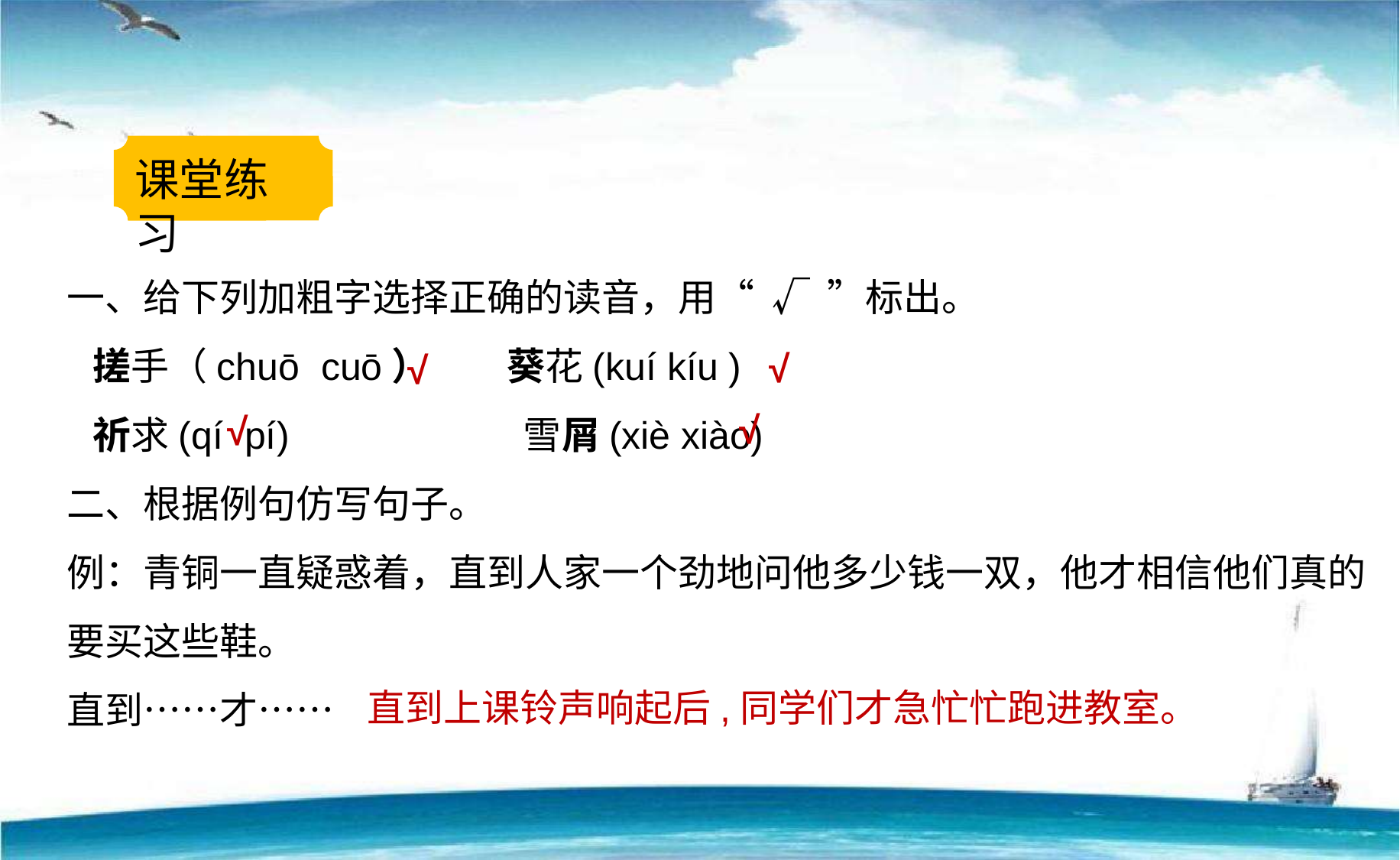

课堂练习
一、给下列加粗字选择正确的读音，用“  √  ”标出。
  搓手（chuō  cuō）         葵花(kuí kíu )
  祈求(qí  pí)                     雪屑(xiè xiào)
二、根据例句仿写句子。
例：青铜一直疑惑着，直到人家一个劲地问他多少钱一双，他才相信他们真的要买这些鞋。
直到……才……

√
 √
√
√
直到上课铃声响起后,同学们才急忙忙跑进教室。